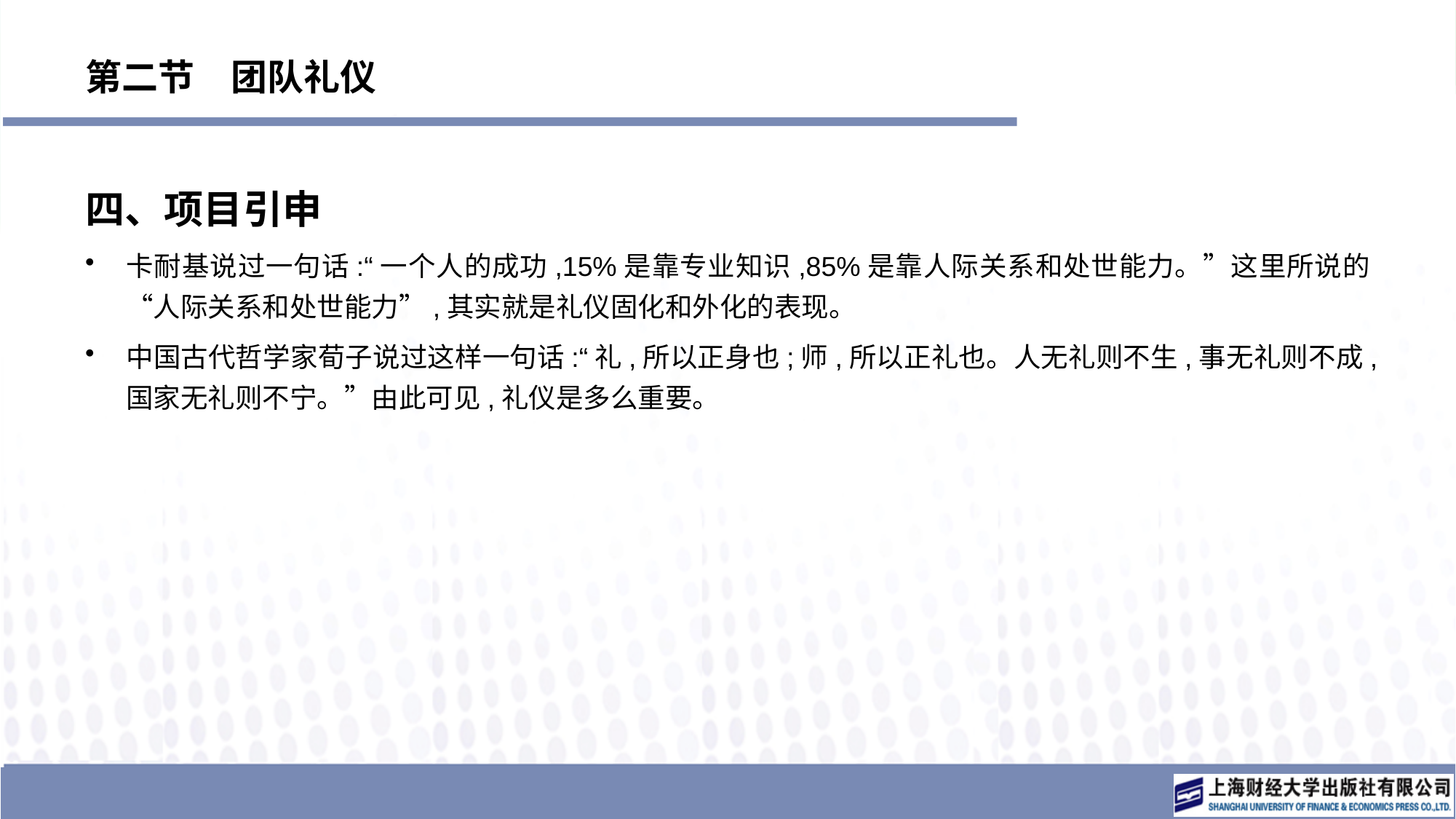

# 第二节　团队礼仪
四、项目引申
卡耐基说过一句话:“一个人的成功,15%是靠专业知识,85%是靠人际关系和处世能力。”这里所说的“人际关系和处世能力”,其实就是礼仪固化和外化的表现。
中国古代哲学家荀子说过这样一句话:“礼,所以正身也;师,所以正礼也。人无礼则不生,事无礼则不成,国家无礼则不宁。”由此可见,礼仪是多么重要。